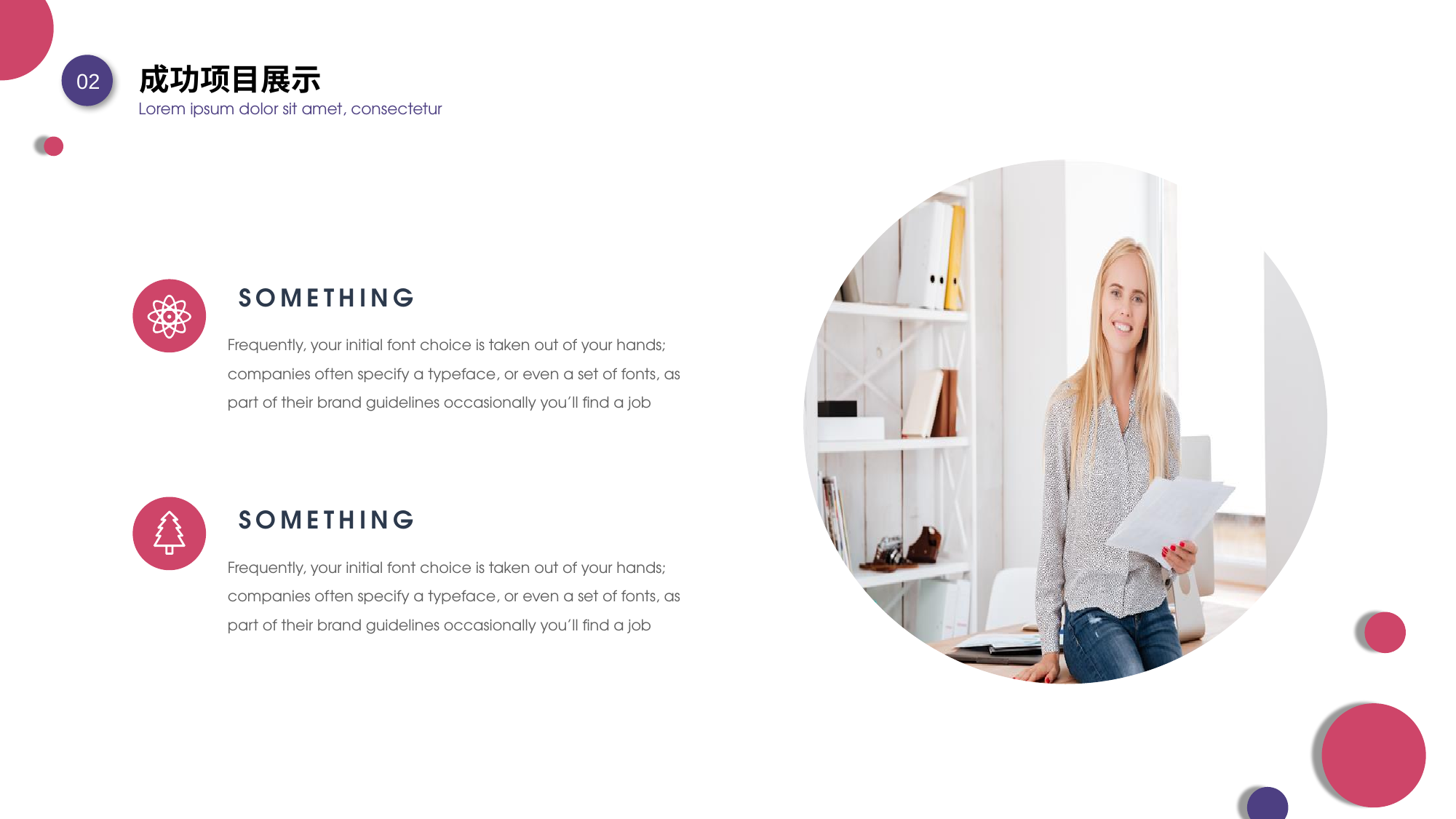

成功项目展示

02
Lorem ipsum dolor sit amet, consectetur

SOMETHING

Frequently, your initial font choice is taken out of your hands; companies often specify a typeface, or even a set of fonts, as part of their brand guidelines occasionally you’ll find a job

SOMETHING

Frequently, your initial font choice is taken out of your hands; companies often specify a typeface, or even a set of fonts, as part of their brand guidelines occasionally you’ll find a job